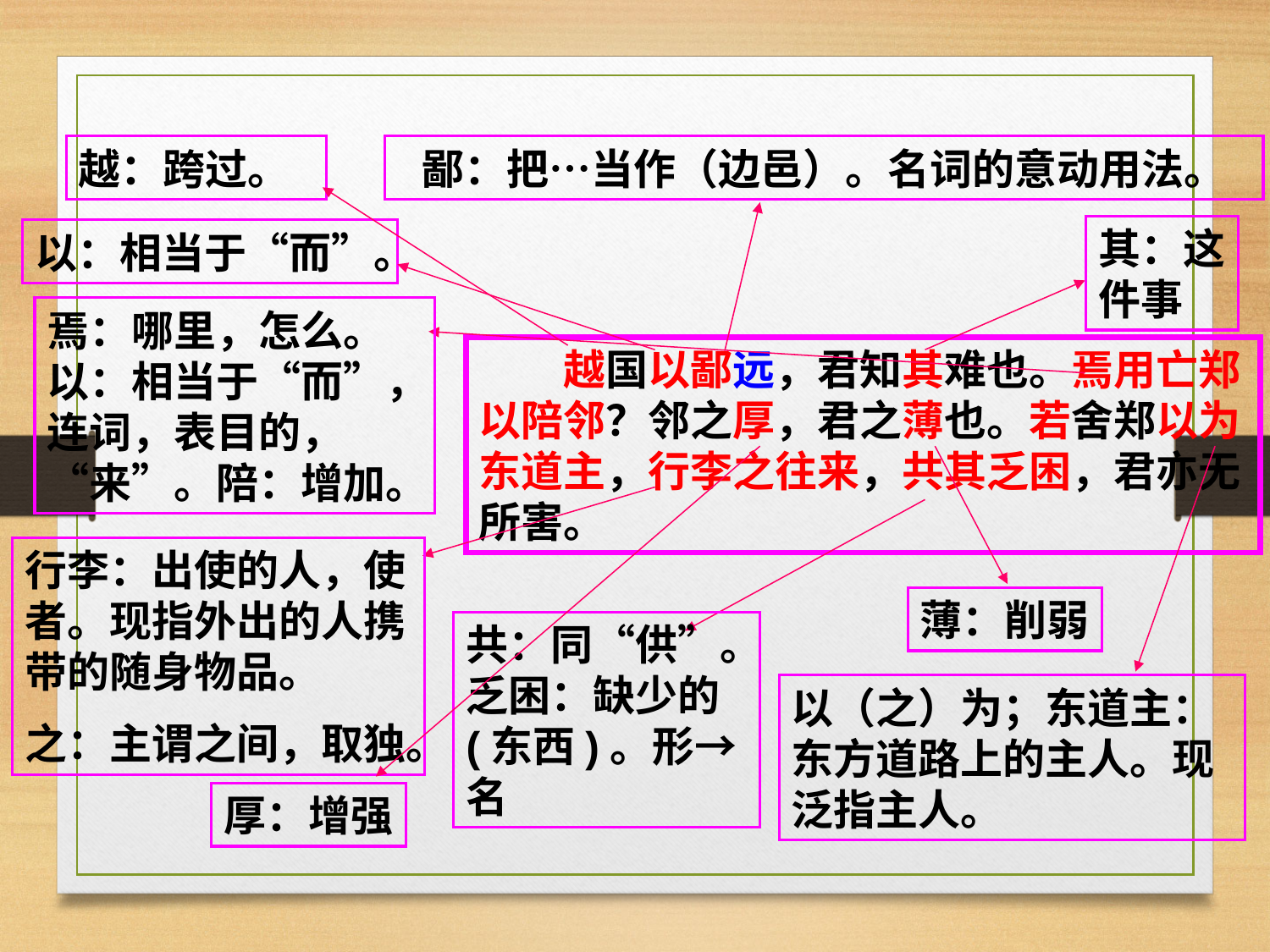

越：跨过。
鄙：把…当作（边邑）。名词的意动用法。

其：这
件事
以：相当于“而”。

焉：哪里，怎么。以：相当于“而”，连词，表目的，“来”。陪：增加。

　　越国以鄙远，君知其难也。焉用亡郑以陪邻？邻之厚，君之薄也。若舍郑以为东道主，行李之往来，共其乏困，君亦无所害。

行李：出使的人，使者。现指外出的人携带的随身物品。
之：主谓之间，取独。
薄：削弱
共：同“供”。乏困：缺少的(东西)。形→名
以（之）为；东道主：东方道路上的主人。现泛指主人。
厚：增强